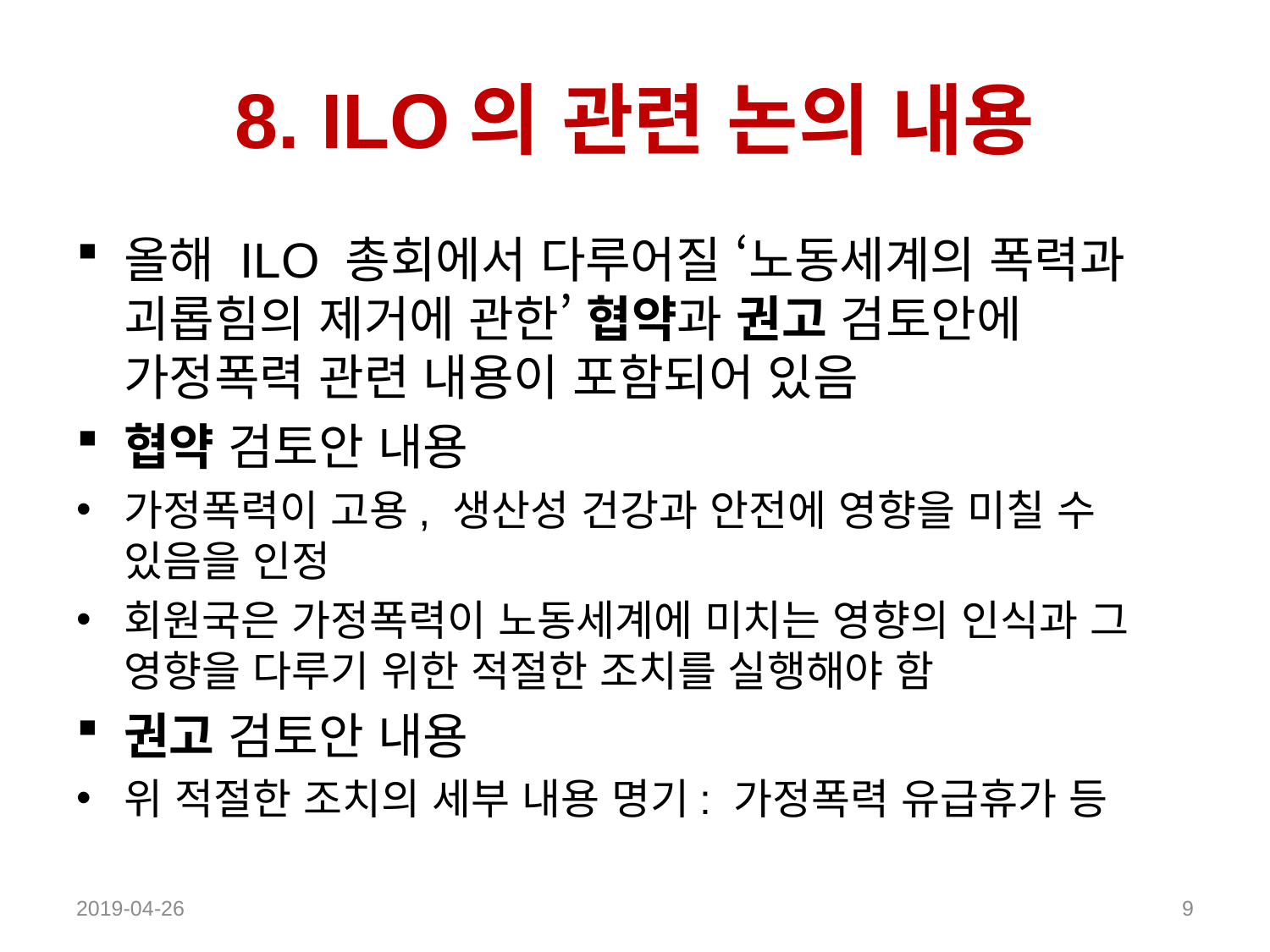

# 8. ILO의 관련 논의 내용
올해 ILO 총회에서 다루어질 ‘노동세계의 폭력과 괴롭힘의 제거에 관한’ 협약과 권고 검토안에 가정폭력 관련 내용이 포함되어 있음
협약 검토안 내용
가정폭력이 고용, 생산성 건강과 안전에 영향을 미칠 수 있음을 인정
회원국은 가정폭력이 노동세계에 미치는 영향의 인식과 그 영향을 다루기 위한 적절한 조치를 실행해야 함
권고 검토안 내용
위 적절한 조치의 세부 내용 명기: 가정폭력 유급휴가 등
2019-04-26
9